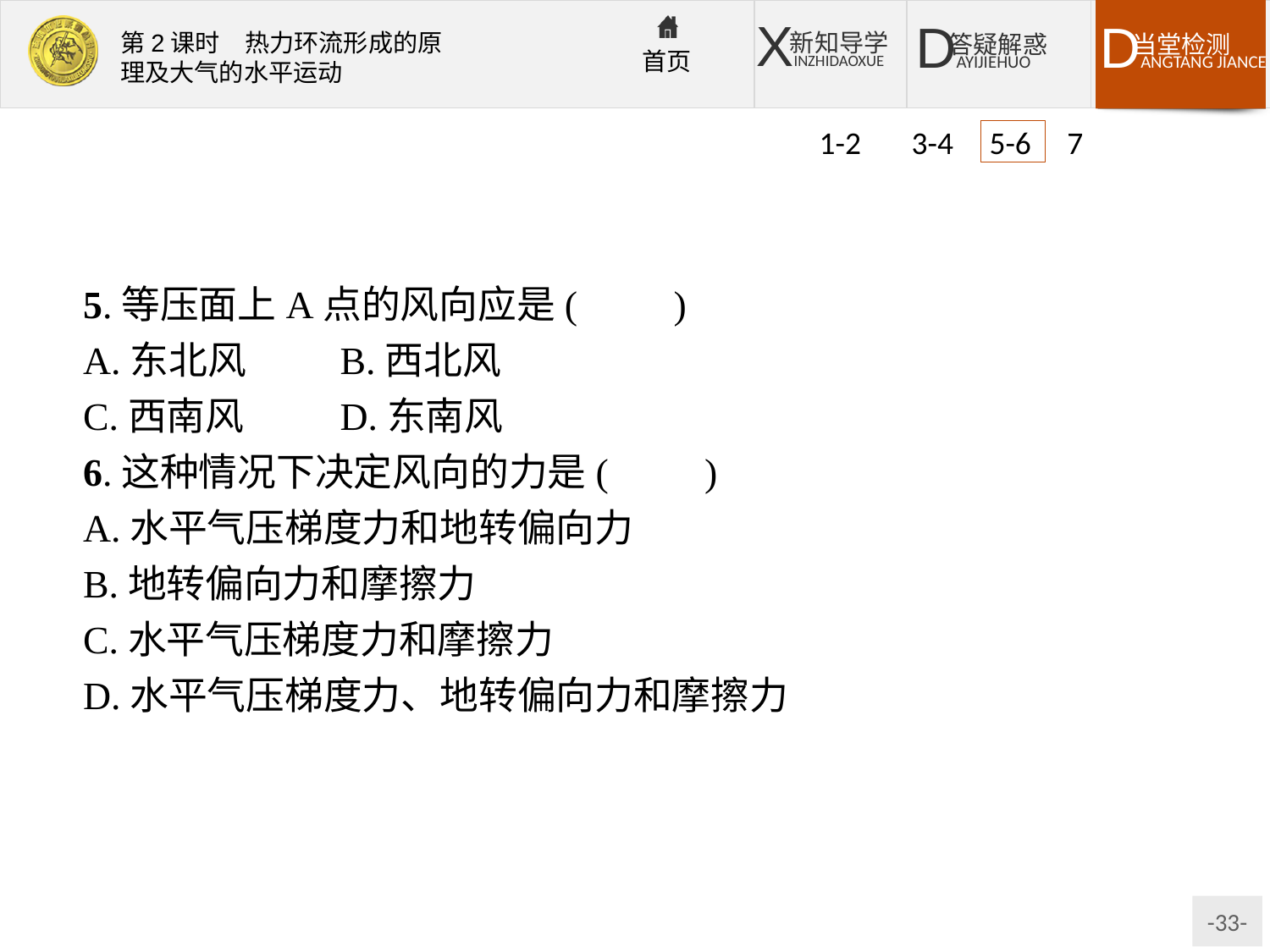

1-2       3-4     5-6     7

5.等压面上A点的风向应是(　　)
A.东北风	B.西北风
C.西南风	D.东南风
6.这种情况下决定风向的力是(　　)
A.水平气压梯度力和地转偏向力
B.地转偏向力和摩擦力
C.水平气压梯度力和摩擦力
D.水平气压梯度力、地转偏向力和摩擦力